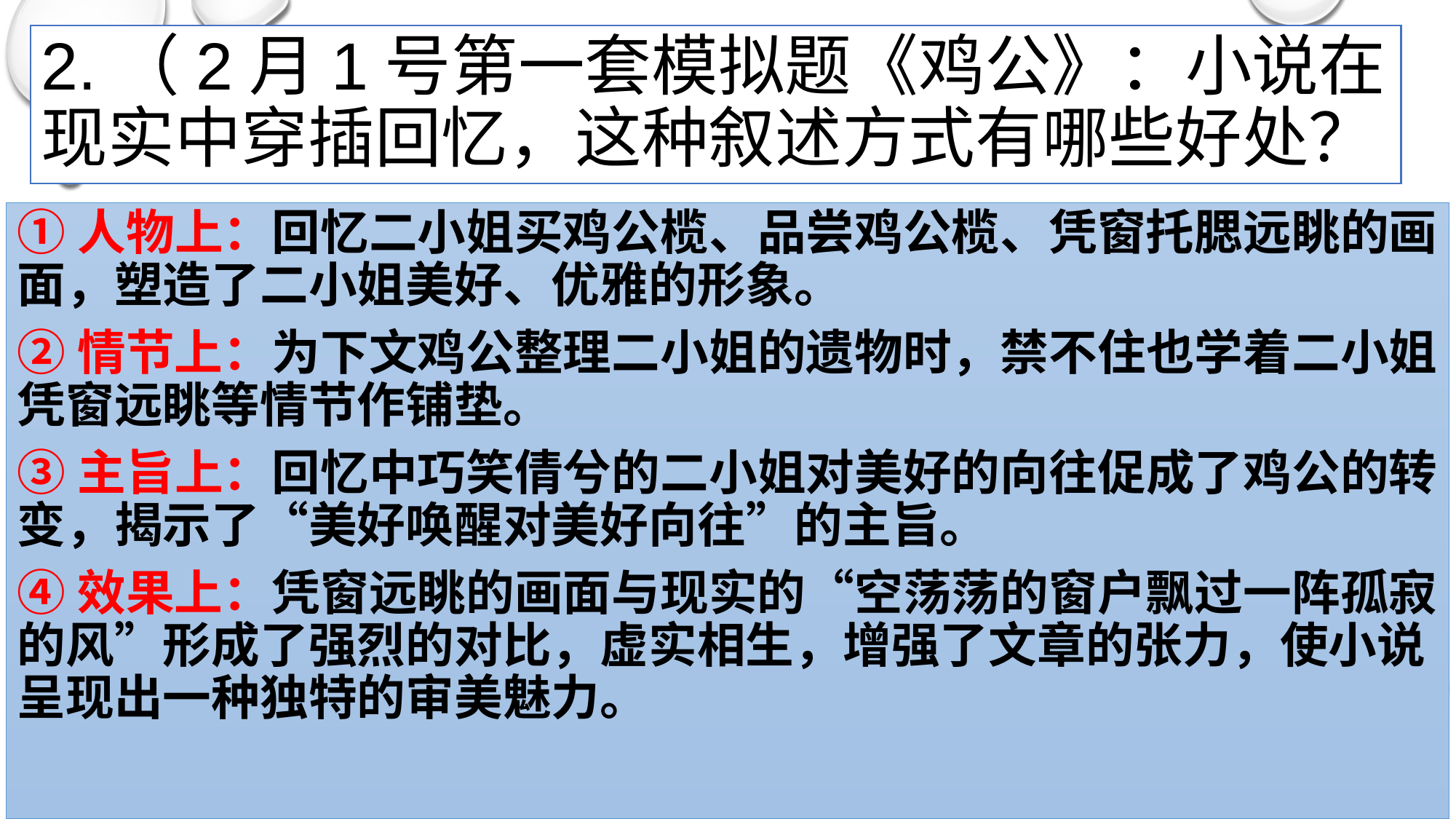

# 2.（2月1号第一套模拟题《鸡公》：小说在现实中穿插回忆，这种叙述方式有哪些好处？
①人物上：回忆二小姐买鸡公榄、品尝鸡公榄、凭窗托腮远眺的画面，塑造了二小姐美好、优雅的形象。
②情节上：为下文鸡公整理二小姐的遗物时，禁不住也学着二小姐凭窗远眺等情节作铺垫。
③主旨上：回忆中巧笑倩兮的二小姐对美好的向往促成了鸡公的转变，揭示了“美好唤醒对美好向往”的主旨。
④效果上：凭窗远眺的画面与现实的“空荡荡的窗户飘过一阵孤寂的风”形成了强烈的对比，虚实相生，增强了文章的张力，使小说呈现出一种独特的审美魅力。